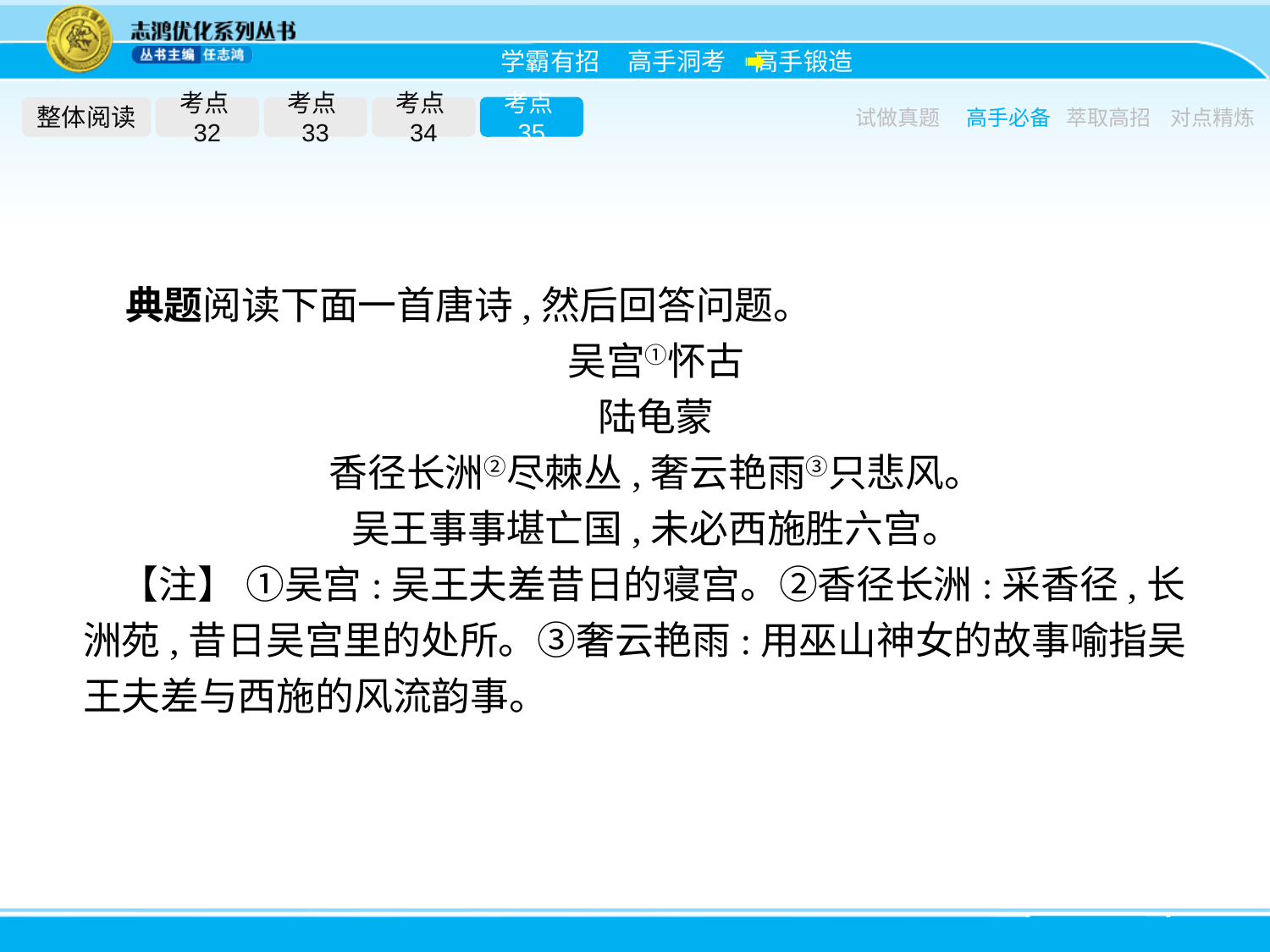

整体阅读
考点32
考点33
考点34
考点35
试做真题
高手必备
萃取高招
对点精炼
典题阅读下面一首唐诗,然后回答问题。
吴宫①怀古
陆龟蒙
香径长洲②尽棘丛,奢云艳雨③只悲风。
吴王事事堪亡国,未必西施胜六宫。
【注】 ①吴宫:吴王夫差昔日的寝宫。②香径长洲:采香径,长洲苑,昔日吴宫里的处所。③奢云艳雨:用巫山神女的故事喻指吴王夫差与西施的风流韵事。